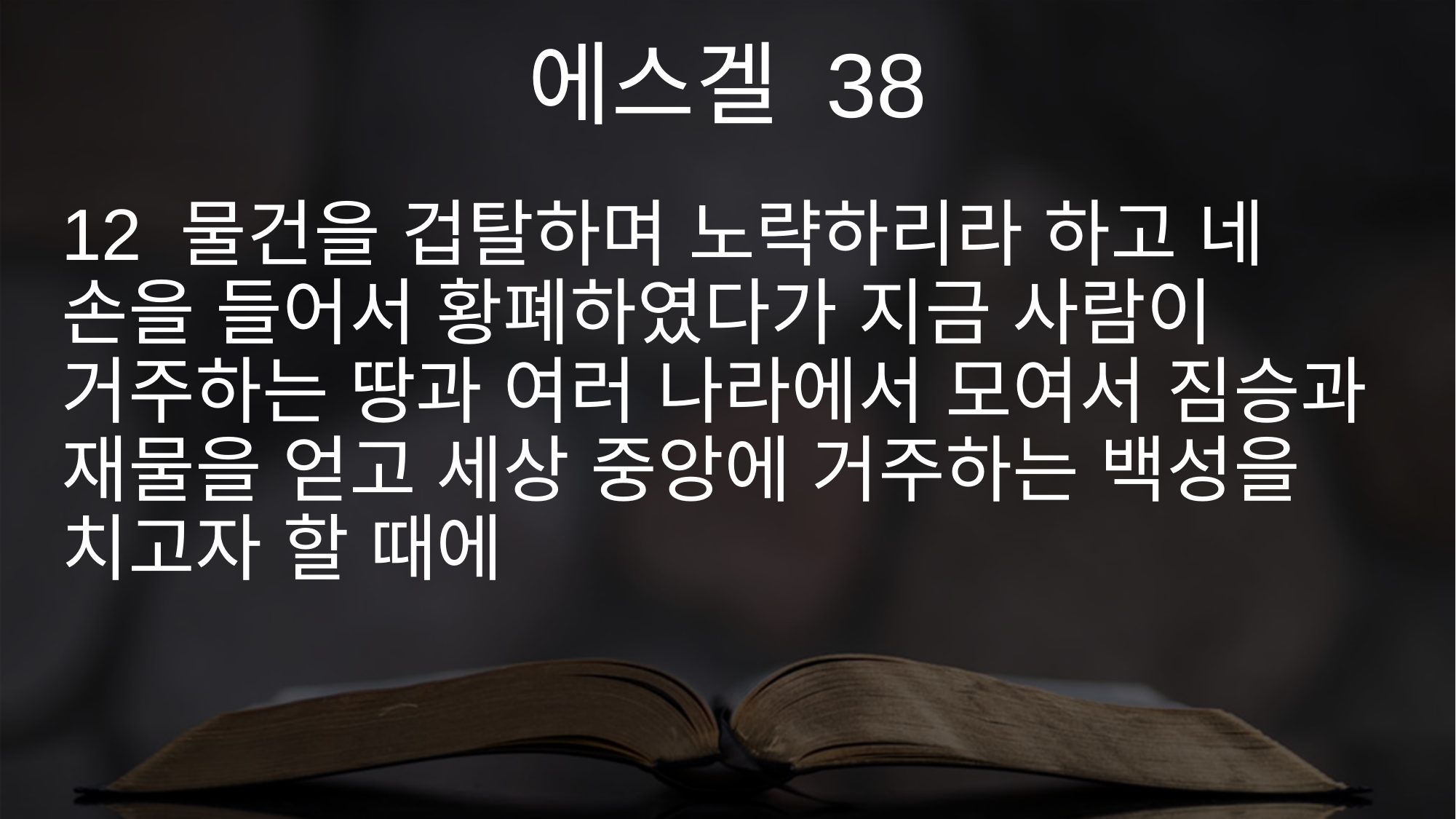

에스겔 38
12 물건을 겁탈하며 노략하리라 하고 네 손을 들어서 황폐하였다가 지금 사람이 거주하는 땅과 여러 나라에서 모여서 짐승과 재물을 얻고 세상 중앙에 거주하는 백성을 치고자 할 때에